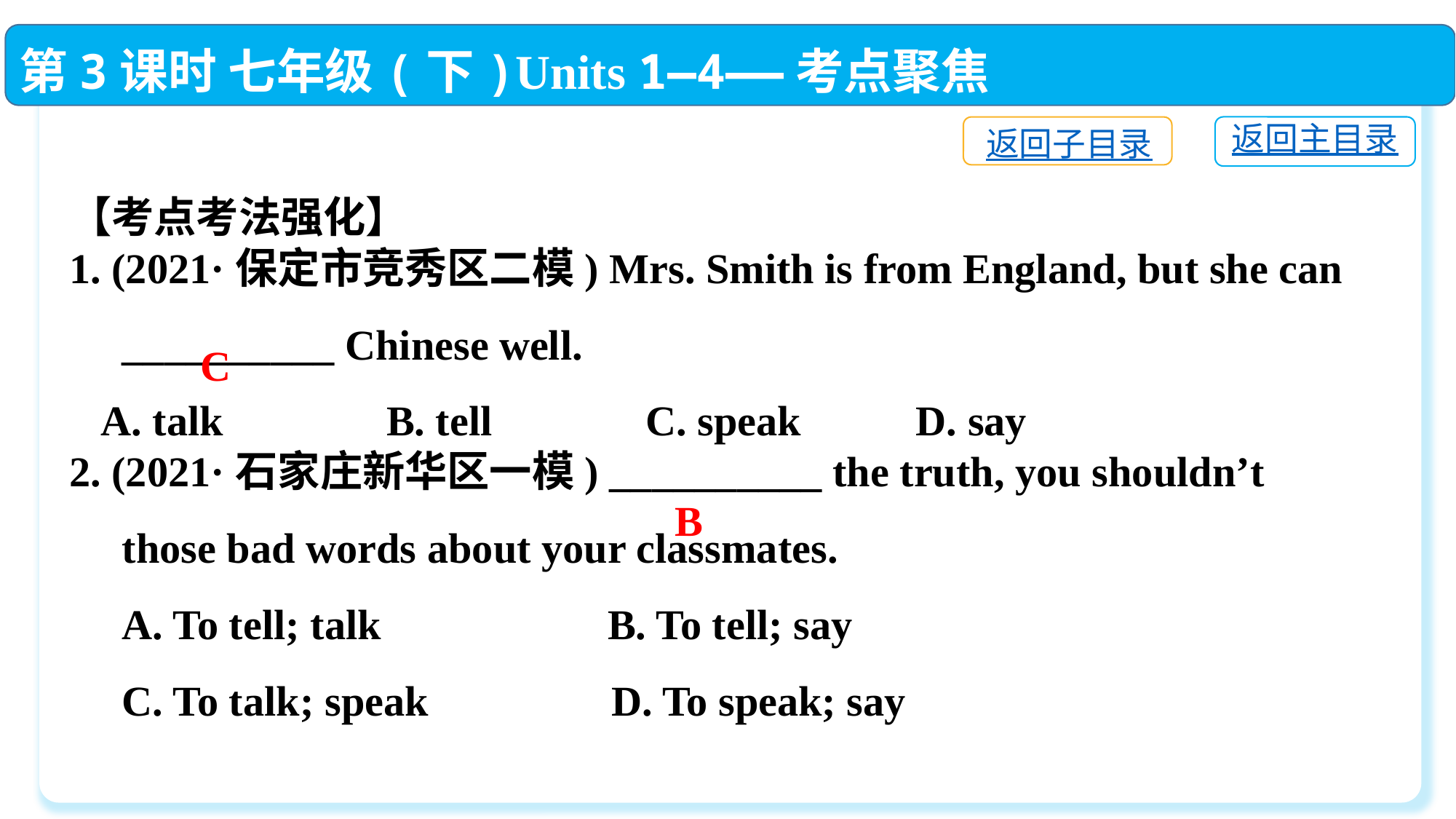

第3课时 七年级(下)Units 1—4——考点聚焦

返回主目录

返回子目录
【考点考法强化】
1. (2021·保定市竞秀区二模) Mrs. Smith is from England, but she can
　__________ Chinese well.
   A. talk　　      B. tell　 　    C. speak　 　D. say
2. (2021·石家庄新华区一模) __________ the truth, you shouldn’t
     those bad words about your classmates.
     A. To tell; talk	                    B. To tell; say
     C. To talk; speak	          D. To speak; say

C
B